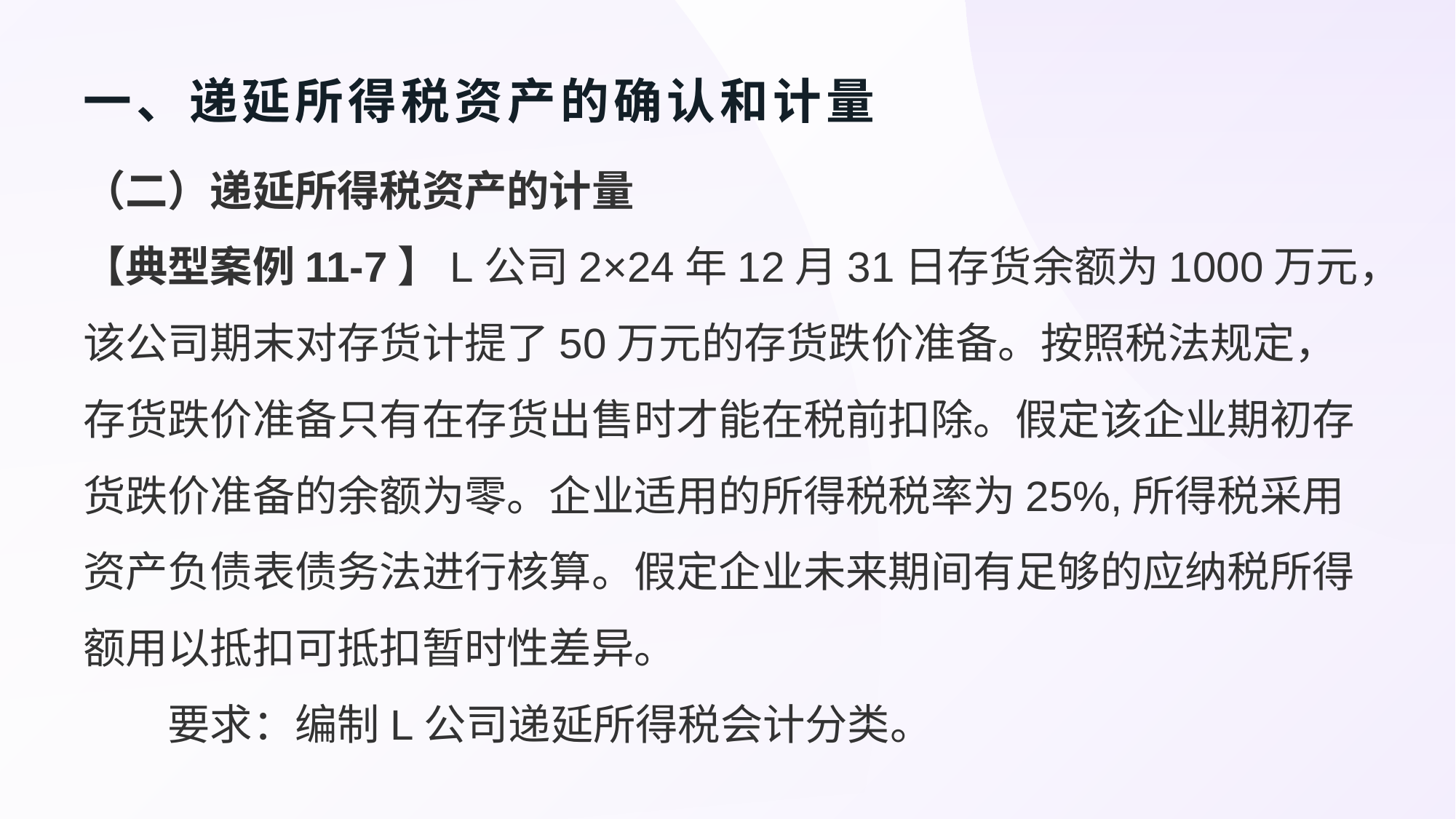

# 一、递延所得税资产的确认和计量
（二）递延所得税资产的计量
【典型案例11-7】L公司2×24年12月31日存货余额为1000万元，该公司期末对存货计提了50万元的存货跌价准备。按照税法规定，存货跌价准备只有在存货出售时才能在税前扣除。假定该企业期初存货跌价准备的余额为零。企业适用的所得税税率为25%,所得税采用资产负债表债务法进行核算。假定企业未来期间有足够的应纳税所得额用以抵扣可抵扣暂时性差异。
要求：编制L公司递延所得税会计分类。